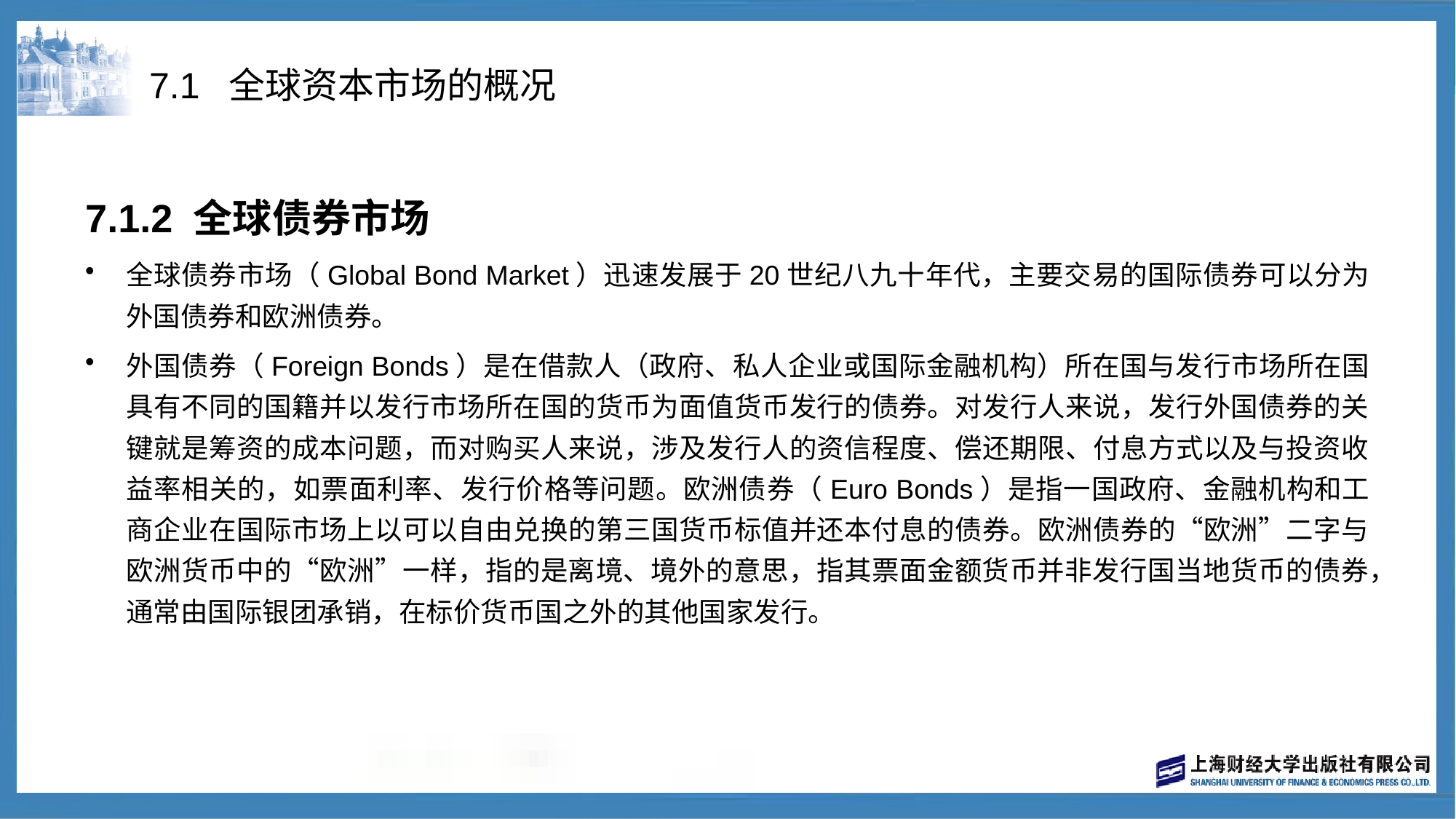

# 7.1  全球资本市场的概况
7.1.2 全球债券市场
全球债券市场（Global Bond Market）迅速发展于20世纪八九十年代，主要交易的国际债券可以分为外国债券和欧洲债券。
外国债券（Foreign Bonds）是在借款人（政府、私人企业或国际金融机构）所在国与发行市场所在国具有不同的国籍并以发行市场所在国的货币为面值货币发行的债券。对发行人来说，发行外国债券的关键就是筹资的成本问题，而对购买人来说，涉及发行人的资信程度、偿还期限、付息方式以及与投资收益率相关的，如票面利率、发行价格等问题。欧洲债券（Euro Bonds）是指一国政府、金融机构和工商企业在国际市场上以可以自由兑换的第三国货币标值并还本付息的债券。欧洲债券的“欧洲”二字与欧洲货币中的“欧洲”一样，指的是离境、境外的意思，指其票面金额货币并非发行国当地货币的债券，通常由国际银团承销，在标价货币国之外的其他国家发行。